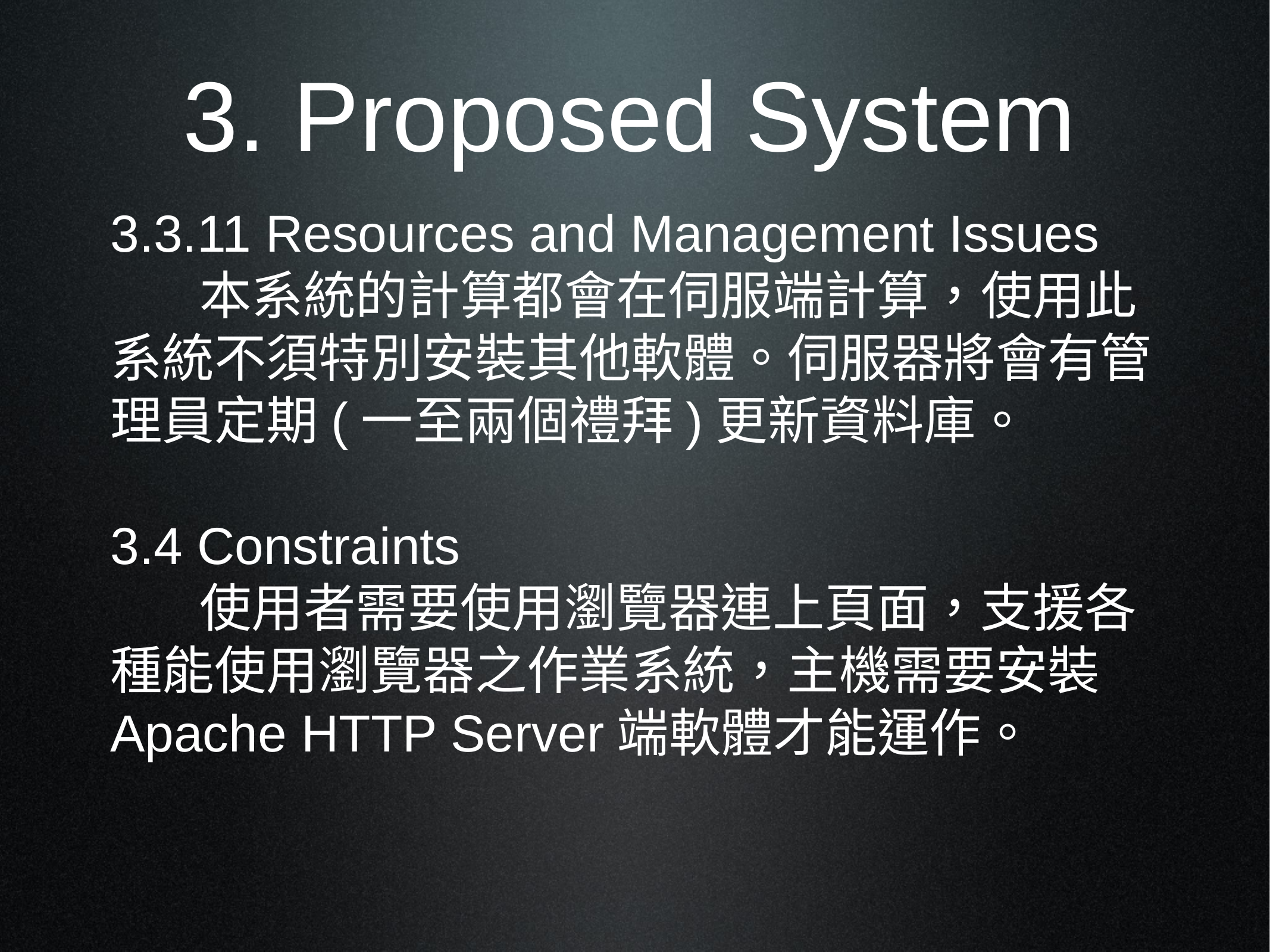

3. Proposed System
3.3.11 Resources and Management Issues
	本系統的計算都會在伺服端計算，使用此系統不須特別安裝其他軟體。伺服器將會有管理員定期(一至兩個禮拜)更新資料庫。

3.4 Constraints
	使用者需要使用瀏覽器連上頁面，支援各種能使用瀏覽器之作業系統，主機需要安裝Apache HTTP Server端軟體才能運作。